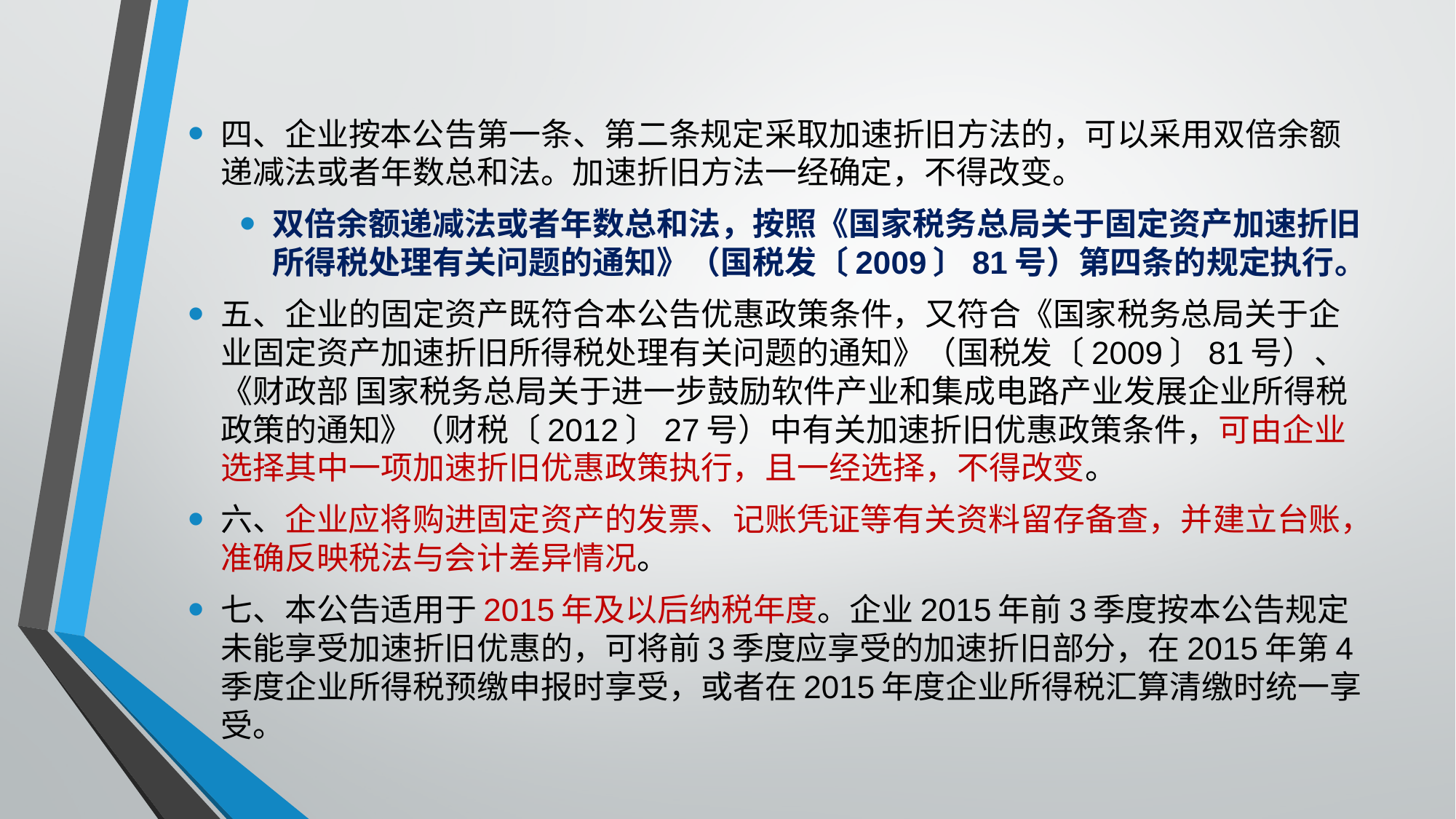

四、企业按本公告第一条、第二条规定采取加速折旧方法的，可以采用双倍余额递减法或者年数总和法。加速折旧方法一经确定，不得改变。
双倍余额递减法或者年数总和法，按照《国家税务总局关于固定资产加速折旧所得税处理有关问题的通知》（国税发〔2009〕81号）第四条的规定执行。
五、企业的固定资产既符合本公告优惠政策条件，又符合《国家税务总局关于企业固定资产加速折旧所得税处理有关问题的通知》（国税发〔2009〕81号）、《财政部 国家税务总局关于进一步鼓励软件产业和集成电路产业发展企业所得税政策的通知》（财税〔2012〕27号）中有关加速折旧优惠政策条件，可由企业选择其中一项加速折旧优惠政策执行，且一经选择，不得改变。
六、企业应将购进固定资产的发票、记账凭证等有关资料留存备查，并建立台账，准确反映税法与会计差异情况。
七、本公告适用于2015年及以后纳税年度。企业2015年前3季度按本公告规定未能享受加速折旧优惠的，可将前3季度应享受的加速折旧部分，在2015年第4季度企业所得税预缴申报时享受，或者在2015年度企业所得税汇算清缴时统一享受。